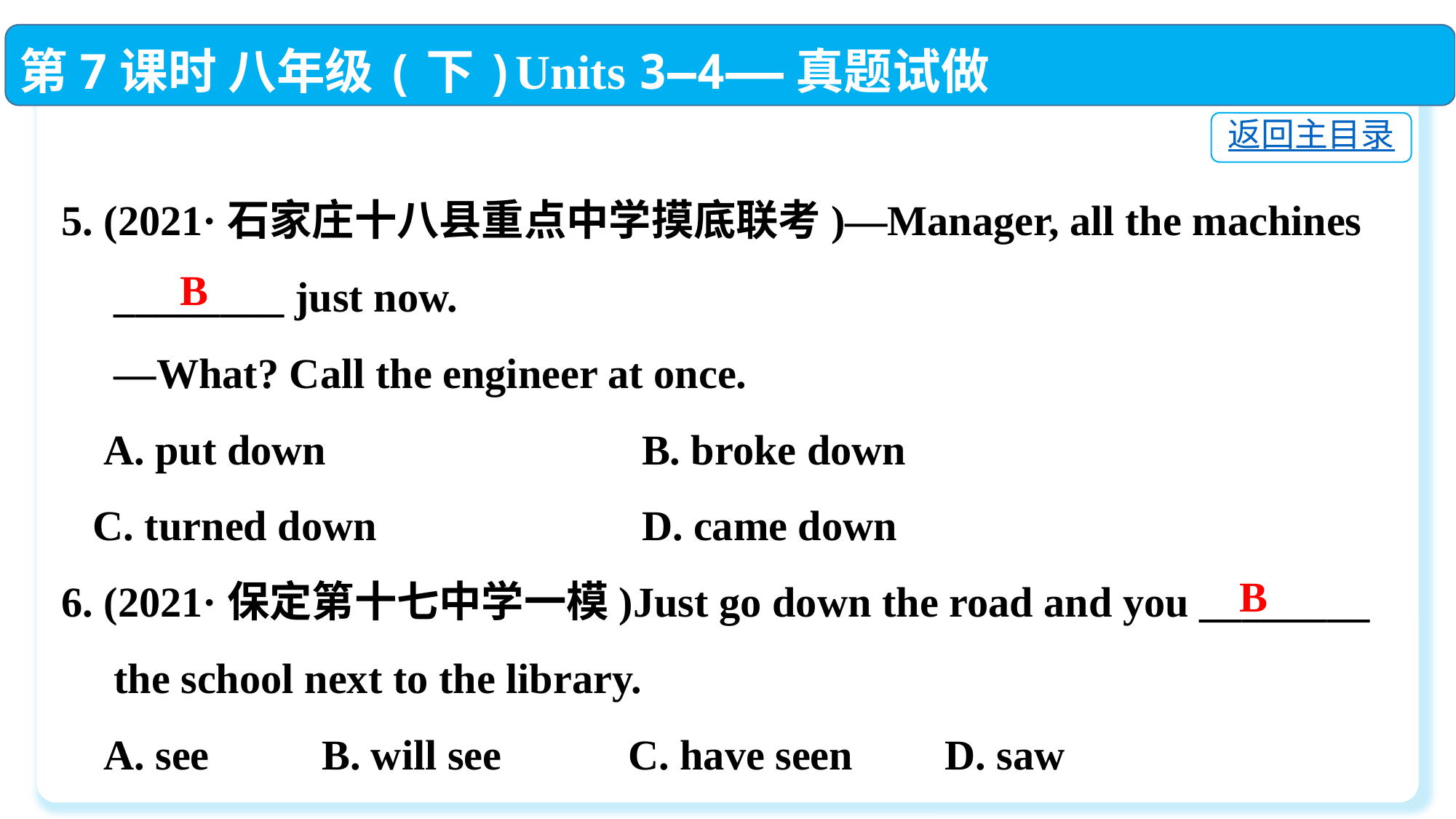

第7课时 八年级(下)Units 3—4——真题试做

返回主目录

5. (2021·石家庄十八县重点中学摸底联考)—Manager, all the machines
     ________ just now.
     —What? Call the engineer at once.
    A. put down	                        B. broke down
   C. turned down	                        D. came down
6. (2021·保定第十七中学一模)Just go down the road and you ________
　the school next to the library.
    A. see	    B. will see	  C. have seen	 D. saw
B
B